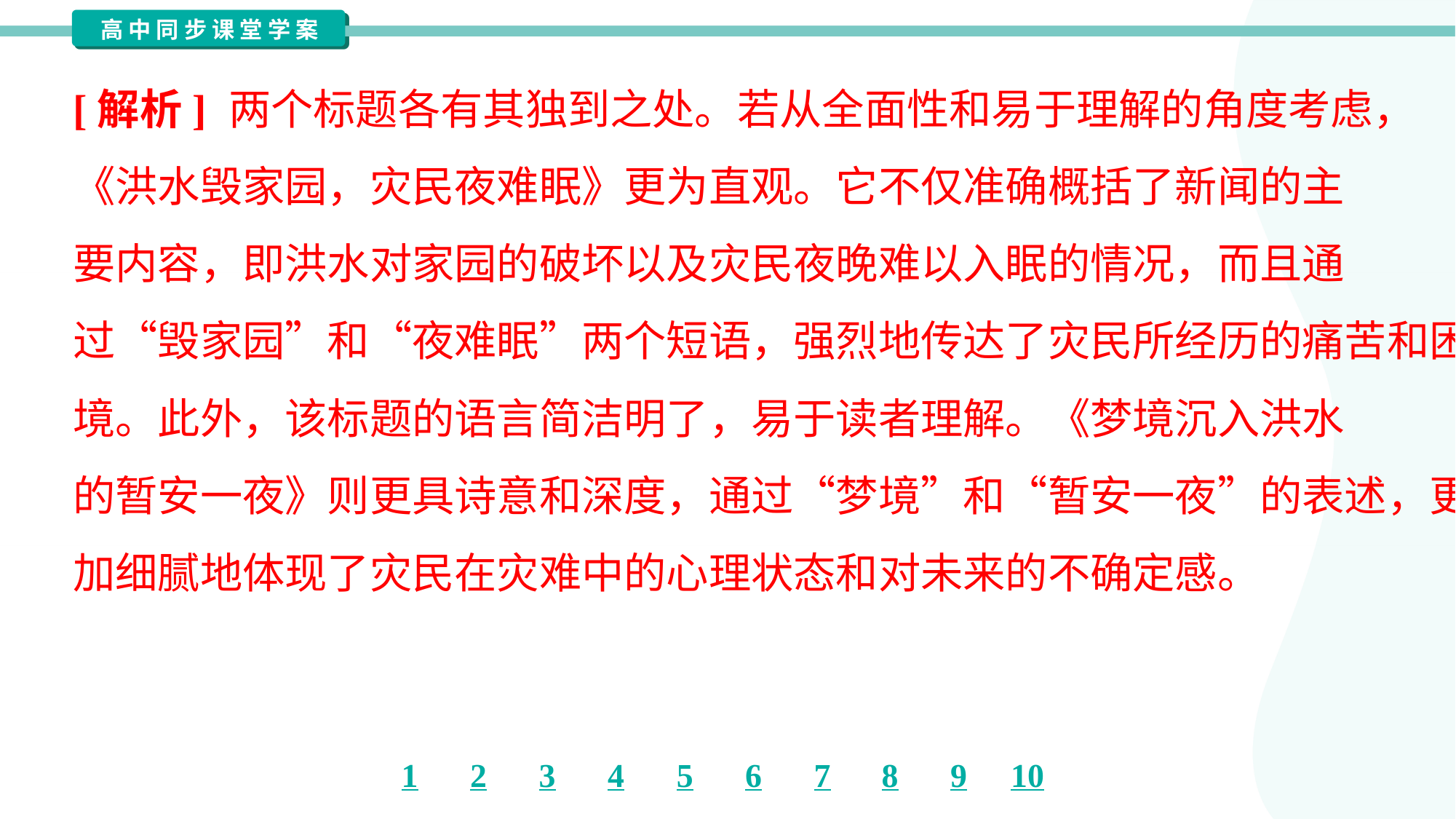

[解析] 两个标题各有其独到之处。若从全面性和易于理解的角度考虑，
《洪水毁家园，灾民夜难眠》更为直观。它不仅准确概括了新闻的主
要内容，即洪水对家园的破坏以及灾民夜晚难以入眠的情况，而且通
过“毁家园”和“夜难眠”两个短语，强烈地传达了灾民所经历的痛苦和困
境。此外，该标题的语言简洁明了，易于读者理解。《梦境沉入洪水
的暂安一夜》则更具诗意和深度，通过“梦境”和“暂安一夜”的表述，更
加细腻地体现了灾民在灾难中的心理状态和对未来的不确定感。